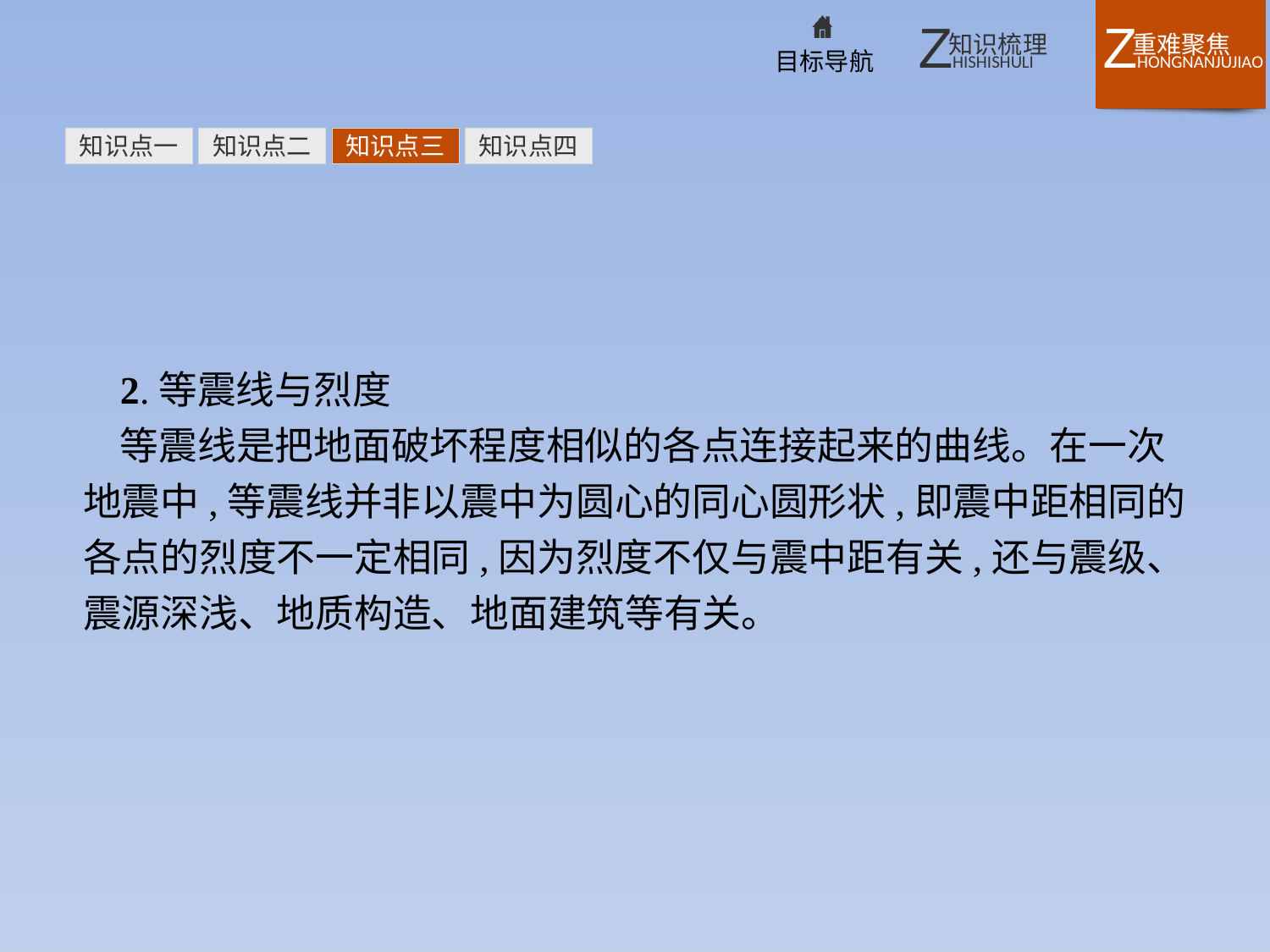

知识点一
知识点二
知识点三
知识点四
2.等震线与烈度
等震线是把地面破坏程度相似的各点连接起来的曲线。在一次地震中,等震线并非以震中为圆心的同心圆形状,即震中距相同的各点的烈度不一定相同,因为烈度不仅与震中距有关,还与震级、震源深浅、地质构造、地面建筑等有关。